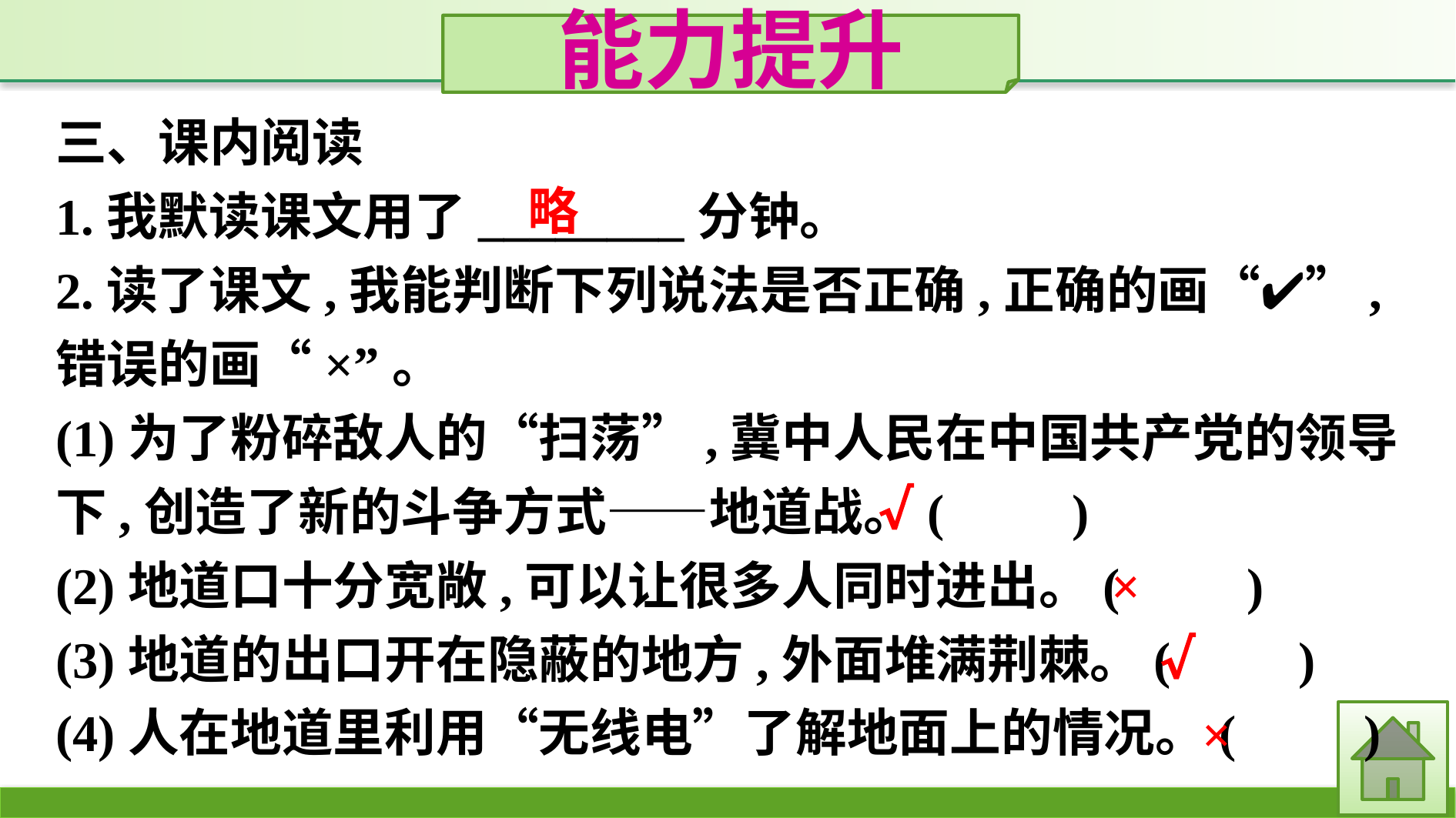

能力提升
三、课内阅读
1.我默读课文用了________分钟。
2.读了课文,我能判断下列说法是否正确,正确的画“✔”,错误的画“×”。
(1)为了粉碎敌人的“扫荡”,冀中人民在中国共产党的领导下,创造了新的斗争方式——地道战。(　　)
(2)地道口十分宽敞,可以让很多人同时进出。(　　)
(3)地道的出口开在隐蔽的地方,外面堆满荆棘。(　　)
(4)人在地道里利用“无线电”了解地面上的情况。(　　)
略
√
×
√
×